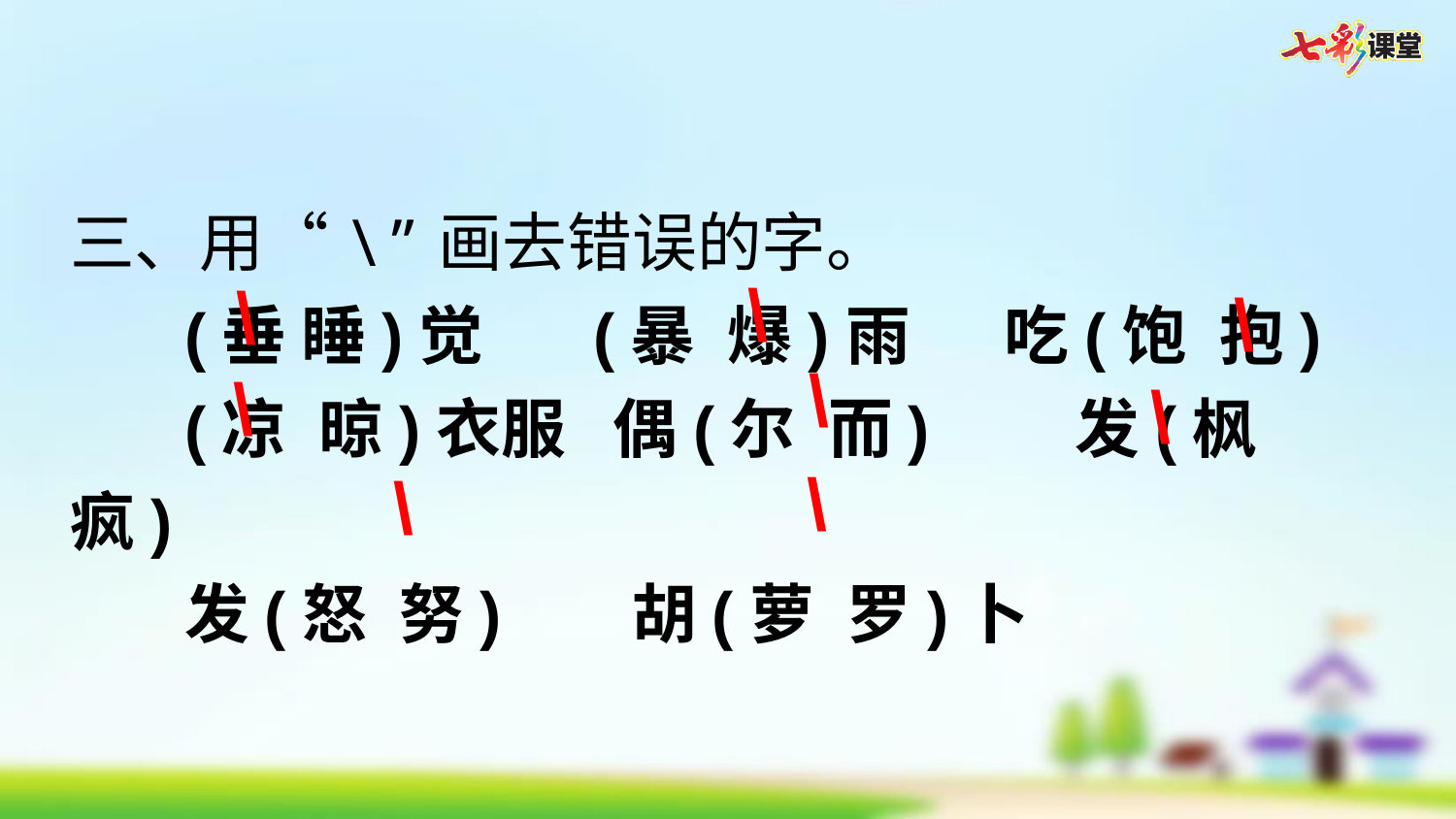

三、用“\”画去错误的字。
(垂 睡)觉    (暴 爆)雨    吃(饱 抱)
(凉 晾)衣服  偶(尔 而)    发(枫 疯)
发(怒 努)    胡(萝 罗)卜
\
\
\
\
\
\
\
\